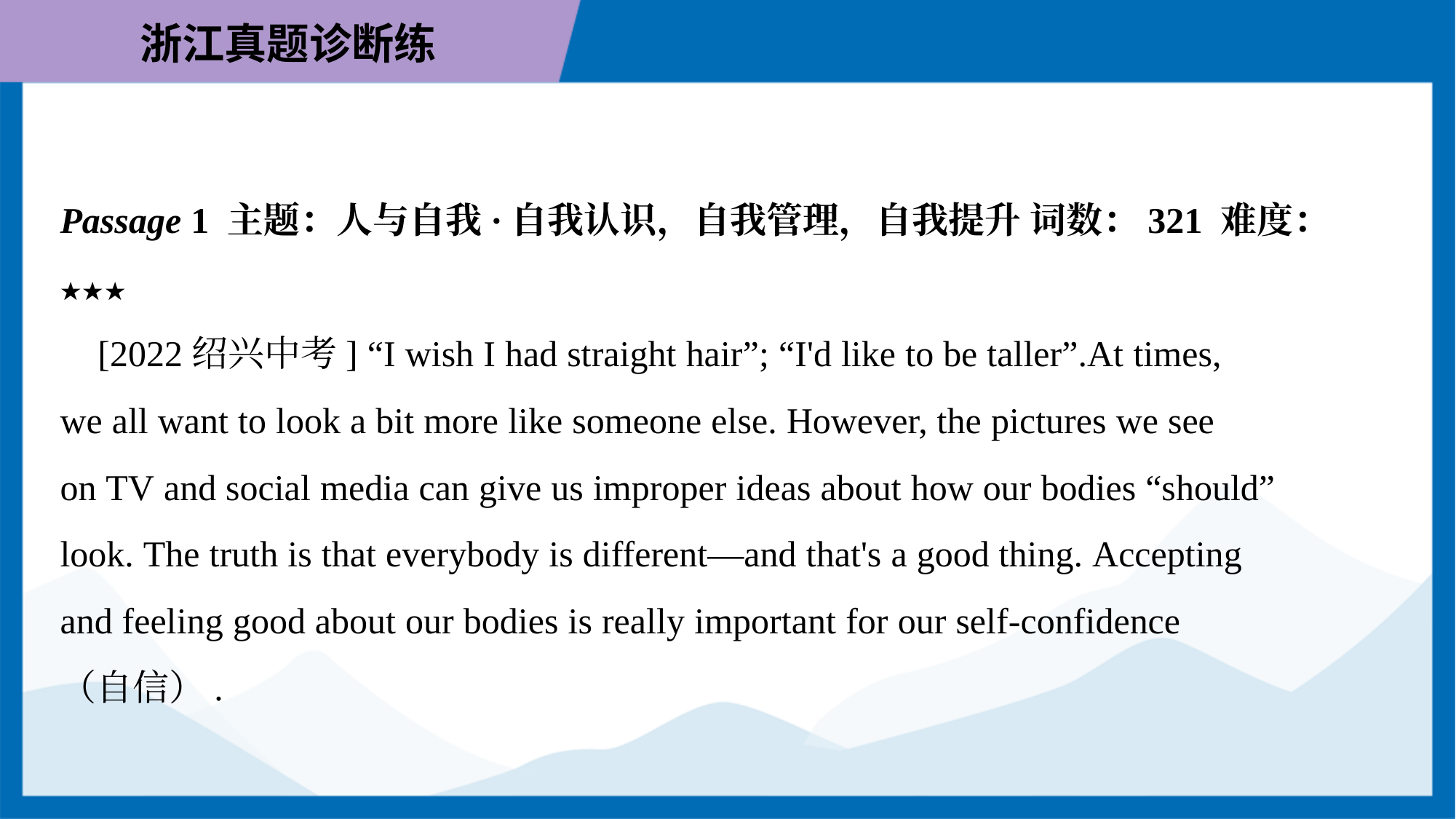

Passage 1 主题：人与自我·自我认识，自我管理，自我提升 词数：321 难度：
★★★
    [2022绍兴中考] “I wish I had straight hair”; “I'd like to be taller”.At times,
we all want to look a bit more like someone else. However, the pictures we see
on TV and social media can give us improper ideas about how our bodies “should”
look. The truth is that everybody is different—and that's a good thing. Accepting
and feeling good about our bodies is really important for our self-confidence
（自信）.